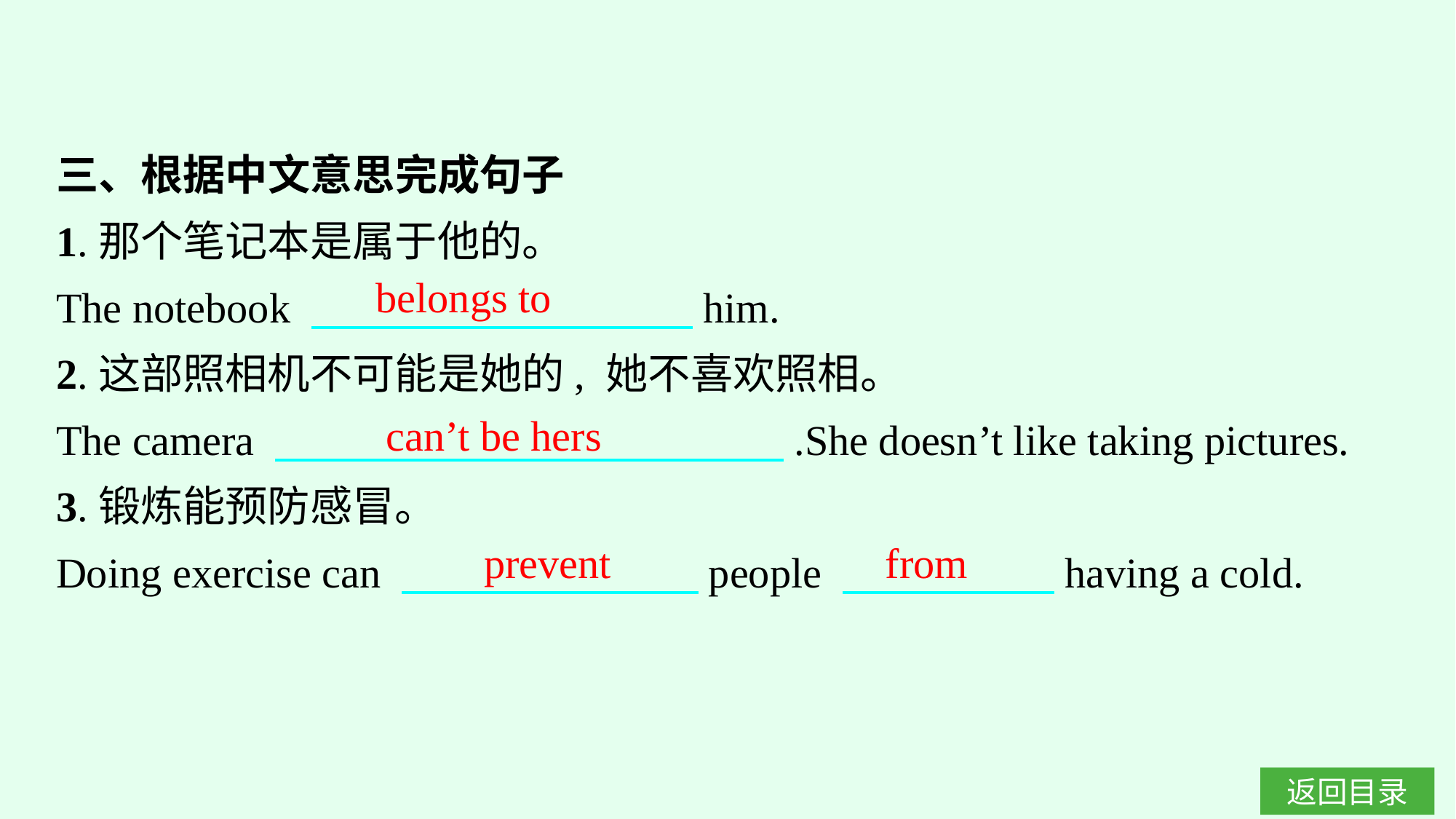

三、根据中文意思完成句子
1.那个笔记本是属于他的。
The notebook 　　　　　　　　　him.
2.这部照相机不可能是她的, 她不喜欢照相。
The camera 　　　　　　　　　　　　.She doesn’t like taking pictures.
3.锻炼能预防感冒。
Doing exercise can 　　　　　　　people 　　　　　having a cold.
belongs to
can’t be hers
prevent                          from